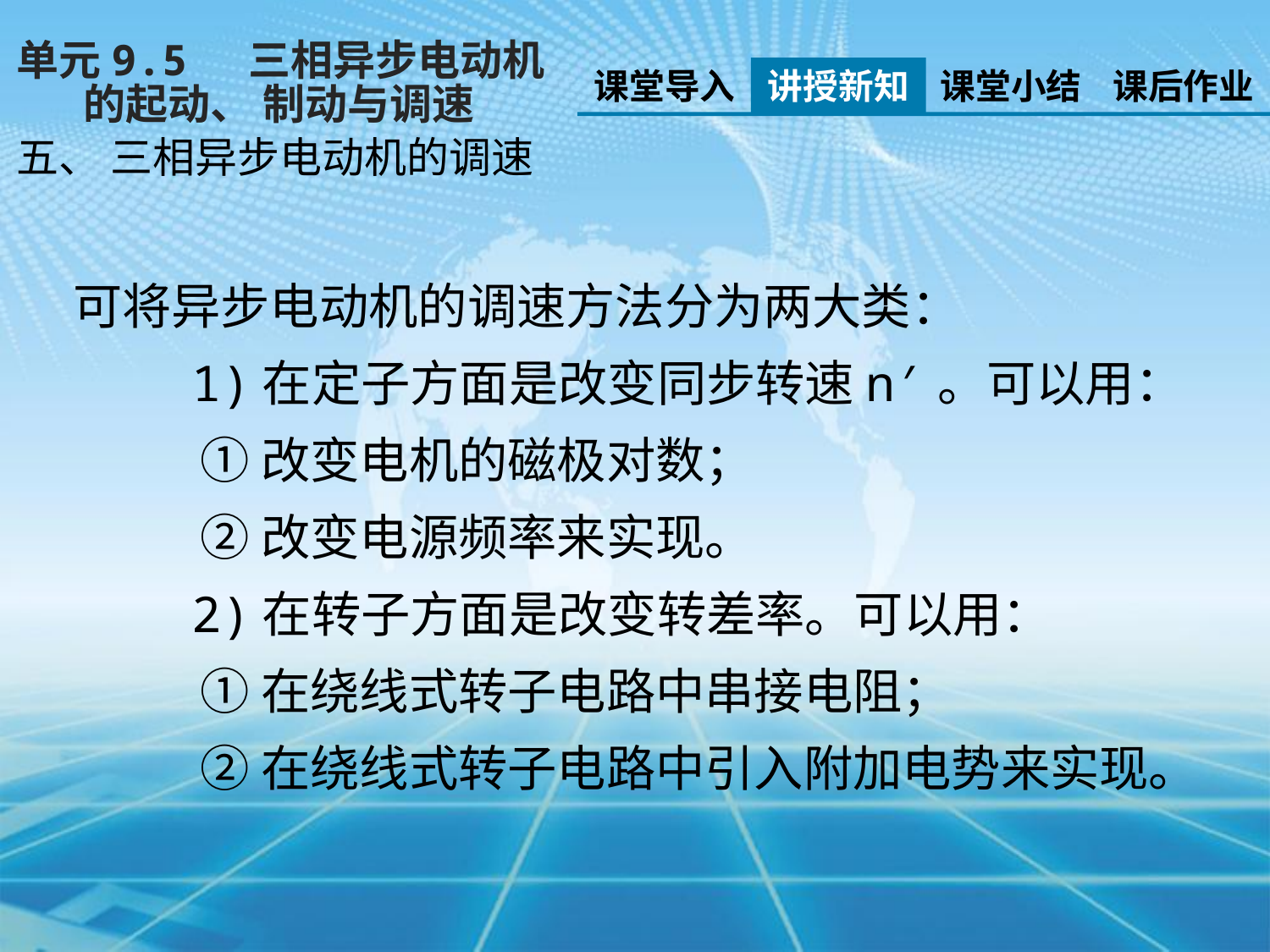

单元9.5  三相异步电动机
      的起动、 制动与调速
课堂导入
讲授新知
课堂小结
课后作业
五、 三相异步电动机的调速

可将异步电动机的调速方法分为两大类：
    1)在定子方面是改变同步转速n′。可以用：
	①改变电机的磁极对数；
	②改变电源频率来实现。
    2)在转子方面是改变转差率。可以用：
	①在绕线式转子电路中串接电阻；
	②在绕线式转子电路中引入附加电势来实现。